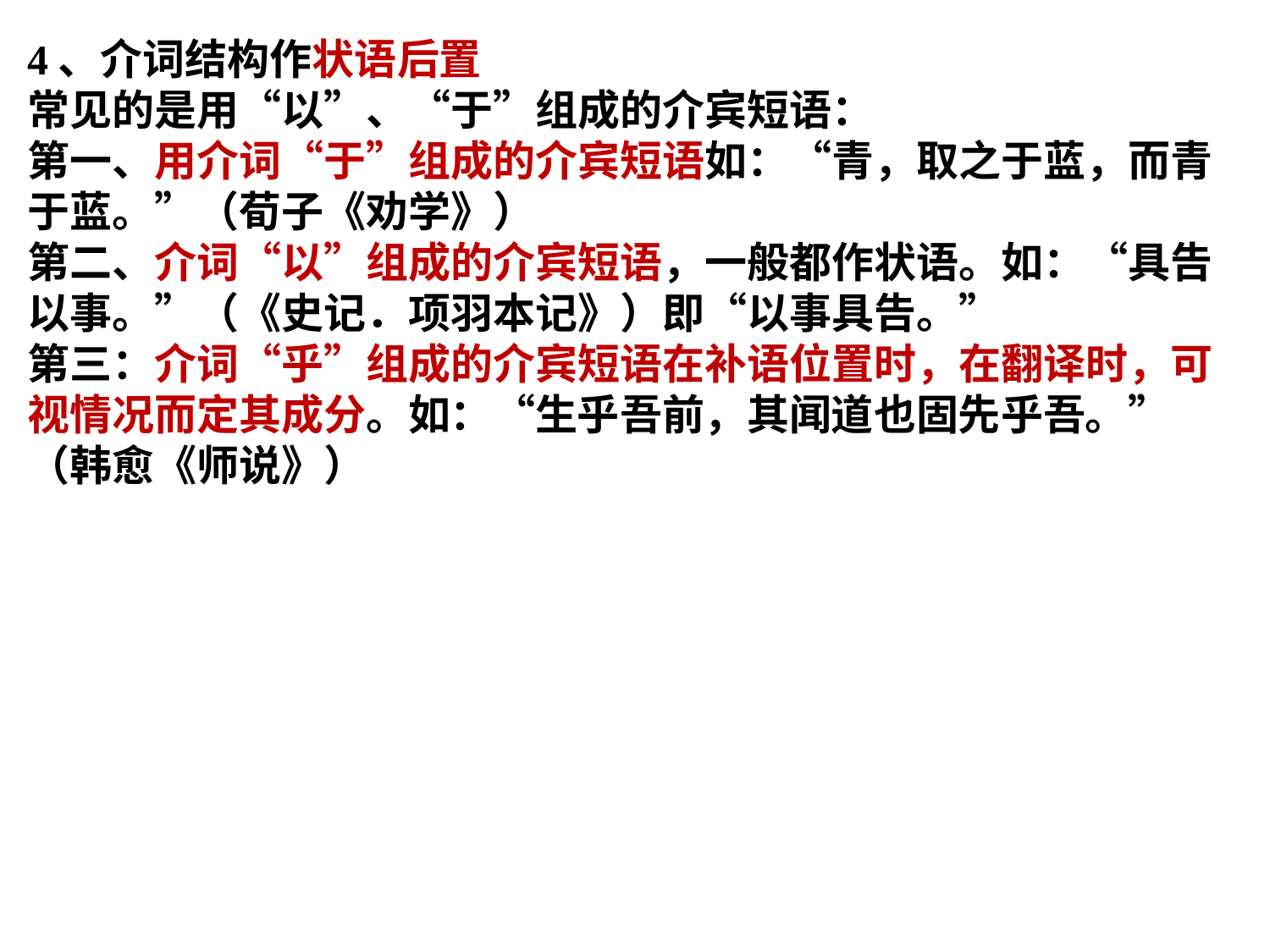

4、介词结构作状语后置
常见的是用“以”、“于”组成的介宾短语：
第一、用介词“于”组成的介宾短语如：“青，取之于蓝，而青于蓝。”（荀子《劝学》）
第二、介词“以”组成的介宾短语，一般都作状语。如：“具告以事。”（《史记．项羽本记》）即“以事具告。”
第三：介词“乎”组成的介宾短语在补语位置时，在翻译时，可视情况而定其成分。如：“生乎吾前，其闻道也固先乎吾。”（韩愈《师说》）